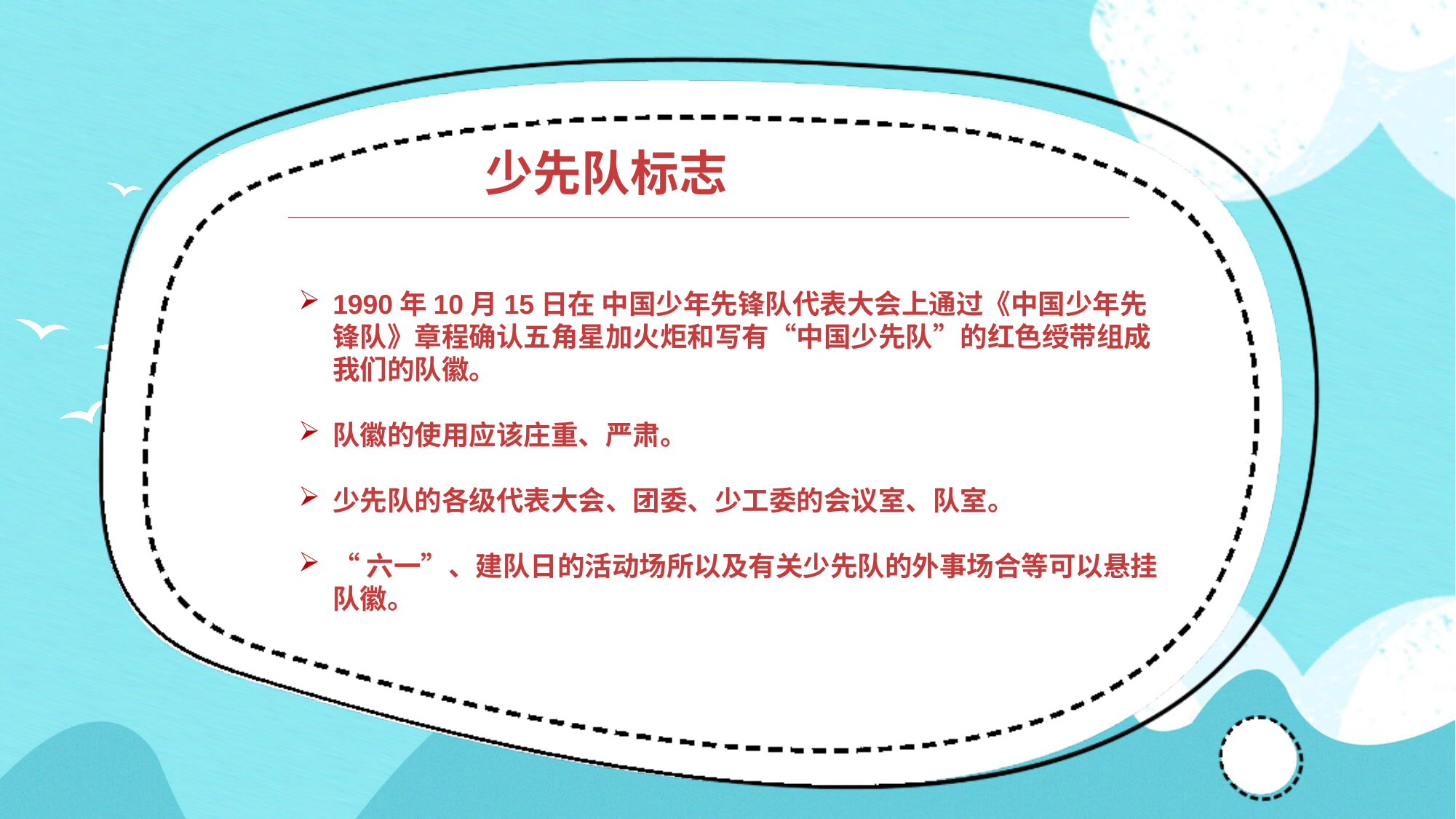

少先队标志
1990年10月15日在 中国少年先锋队代表大会上通过《中国少年先锋队》章程确认五角星加火炬和写有“中国少先队”的红色绶带组成我们的队徽。

队徽的使用应该庄重、严肃。

少先队的各级代表大会、团委、少工委的会议室、队室。

“六一”、建队日的活动场所以及有关少先队的外事场合等可以悬挂队徽。